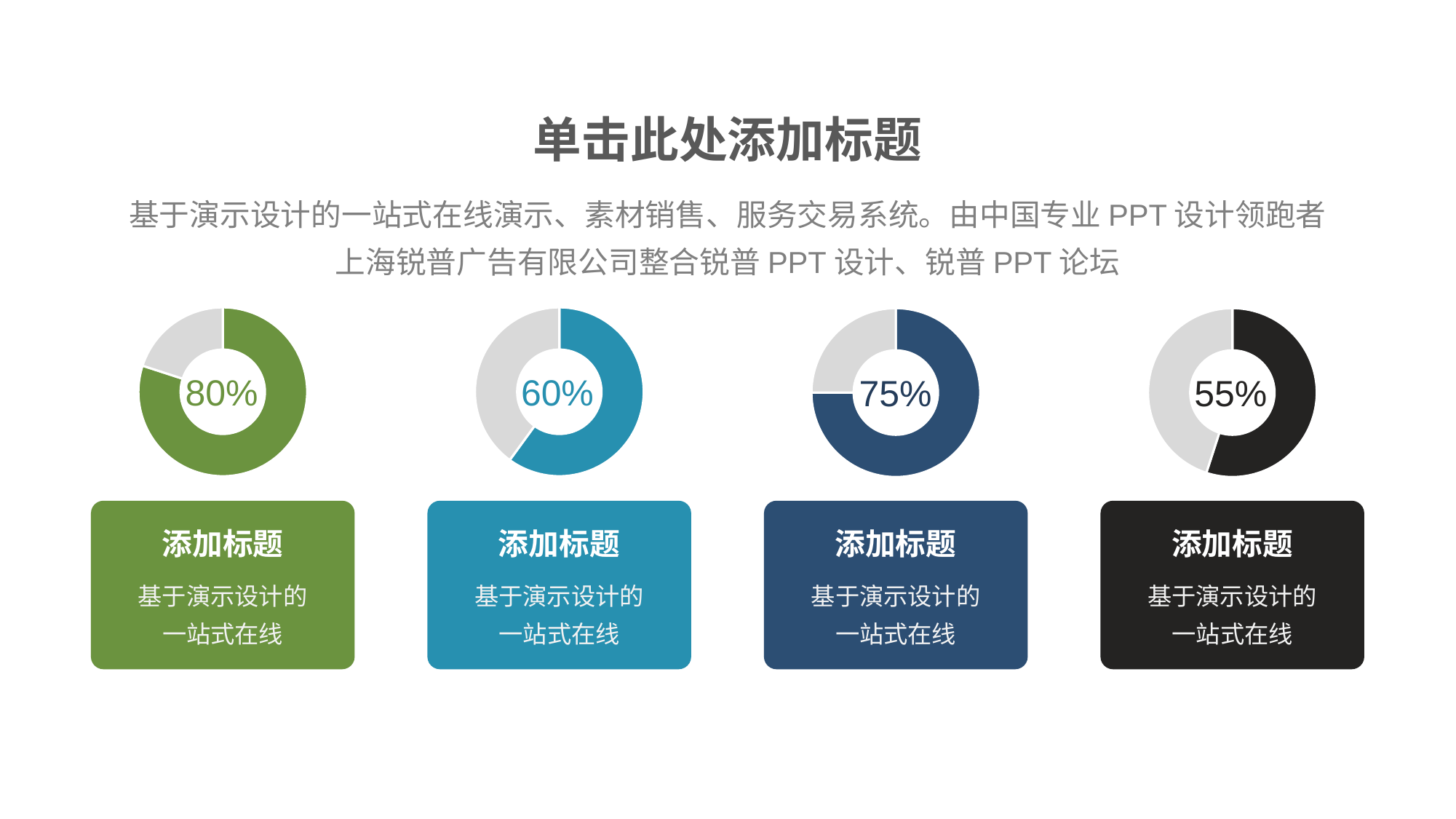

单击此处添加标题
基于演示设计的一站式在线演示、素材销售、服务交易系统。由中国专业PPT设计领跑者上海锐普广告有限公司整合锐普PPT设计、锐普PPT论坛

### Chart

| Category | Sales |
|---|---|
| 1st Qtr | 8.0 |
| 2nd Qtr | 2.0 |
80%

添加标题
基于演示设计的一站式在线

### Chart

| Category | Sales |
|---|---|
| 1st Qtr | 6.0 |
| 2nd Qtr | 4.0 |
60%

添加标题
基于演示设计的一站式在线

### Chart

| Category | Sales |
|---|---|
| 1st Qtr | 7.5 |
| 2nd Qtr | 2.5 |
75%

添加标题
基于演示设计的一站式在线

### Chart

| Category | Sales |
|---|---|
| 1st Qtr | 5.5 |
| 2nd Qtr | 4.5 |
55%

添加标题
基于演示设计的一站式在线